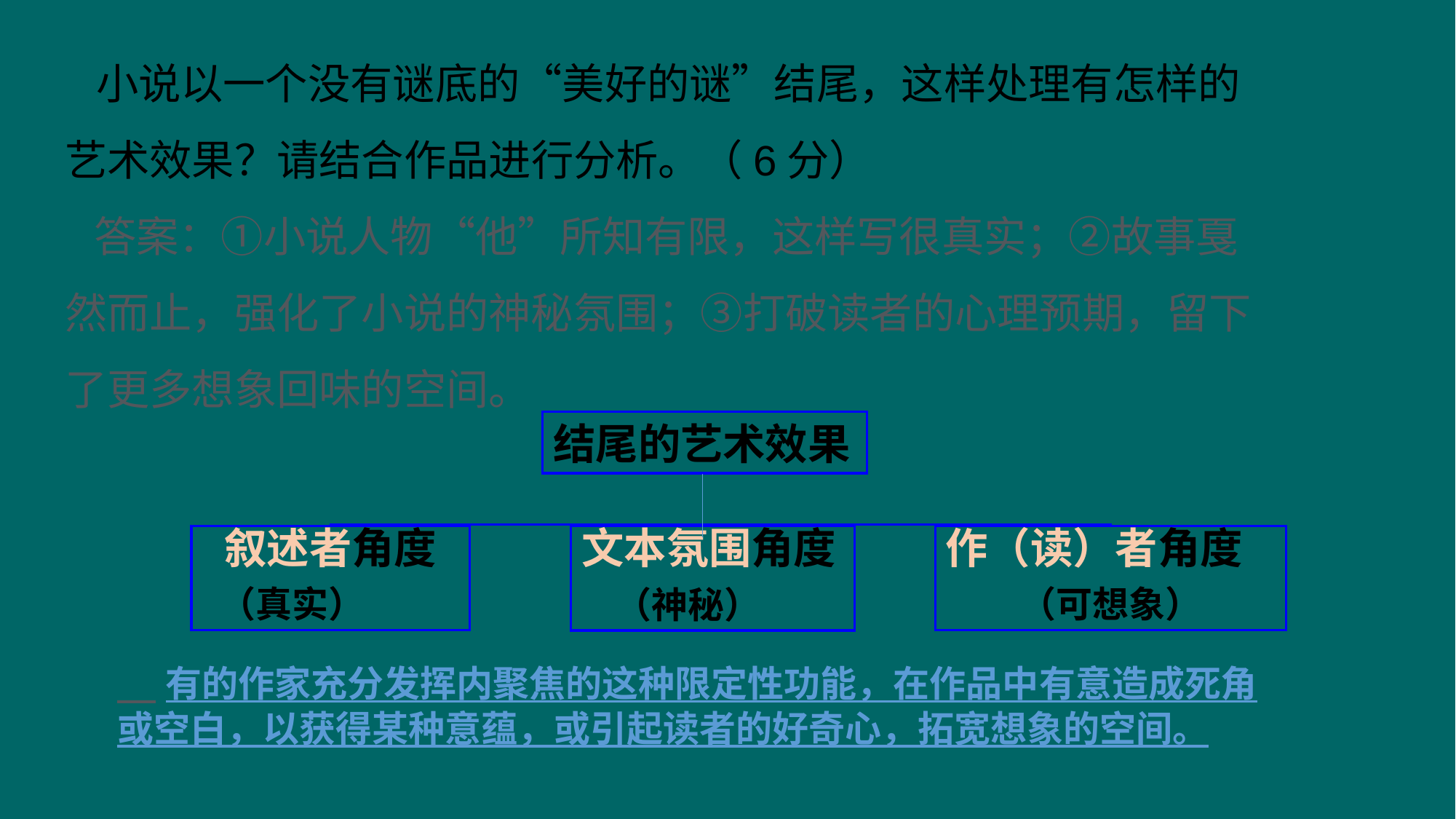

小说以一个没有谜底的“美好的谜”结尾，这样处理有怎样的艺术效果？请结合作品进行分析。（6分）
  答案：①小说人物“他”所知有限，这样写很真实；②故事戛然而止，强化了小说的神秘氛围；③打破读者的心理预期，留下了更多想象回味的空间。
结尾的艺术效果
叙述者角度
 （真实）
作（读）者角度
（可想象）
文本氛围角度
   （神秘）
    有的作家充分发挥内聚焦的这种限定性功能，在作品中有意造成死角或空白，以获得某种意蕴，或引起读者的好奇心，拓宽想象的空间。